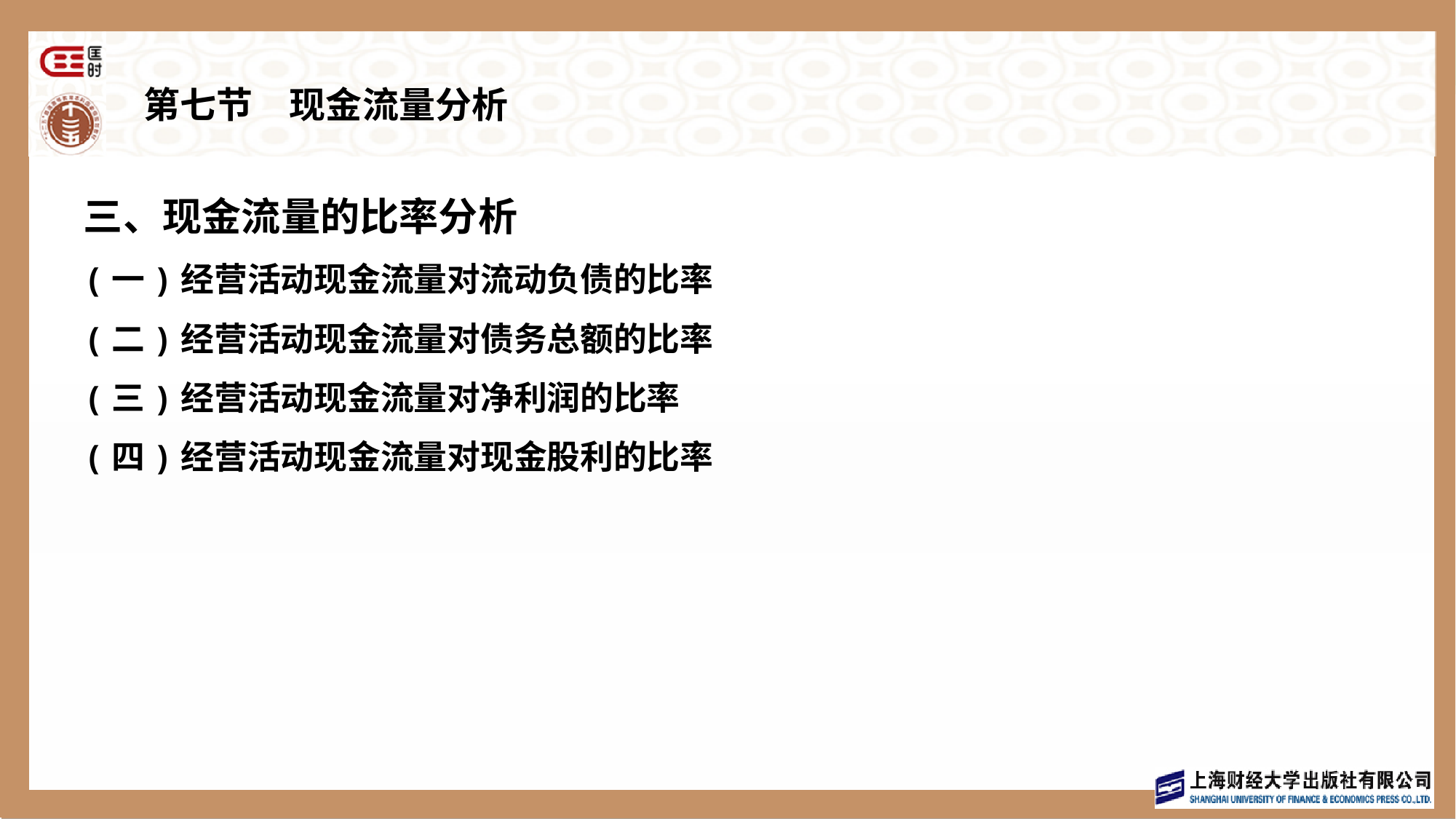

# 第七节　现金流量分析
三、现金流量的比率分析
(一)经营活动现金流量对流动负债的比率
(二)经营活动现金流量对债务总额的比率
(三)经营活动现金流量对净利润的比率
(四)经营活动现金流量对现金股利的比率